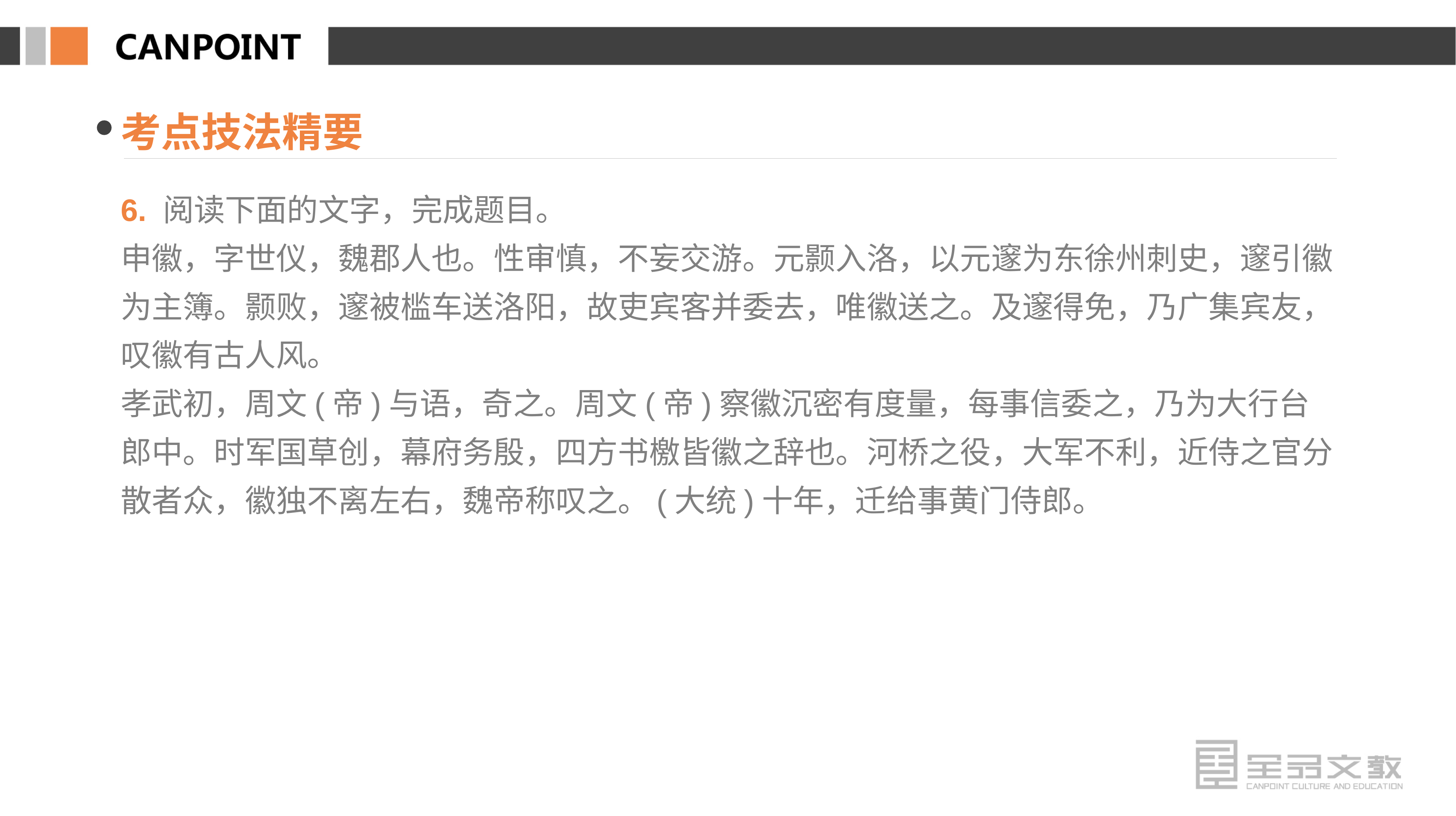

考点技法精要

6. 阅读下面的文字，完成题目。
申徽，字世仪，魏郡人也。性审慎，不妄交游。元颢入洛，以元邃为东徐州刺史，邃引徽为主簿。颢败，邃被槛车送洛阳，故吏宾客并委去，唯徽送之。及邃得免，乃广集宾友，叹徽有古人风。
孝武初，周文(帝)与语，奇之。周文(帝)察徽沉密有度量，每事信委之，乃为大行台郎中。时军国草创，幕府务殷，四方书檄皆徽之辞也。河桥之役，大军不利，近侍之官分散者众，徽独不离左右，魏帝称叹之。(大统)十年，迁给事黄门侍郎。